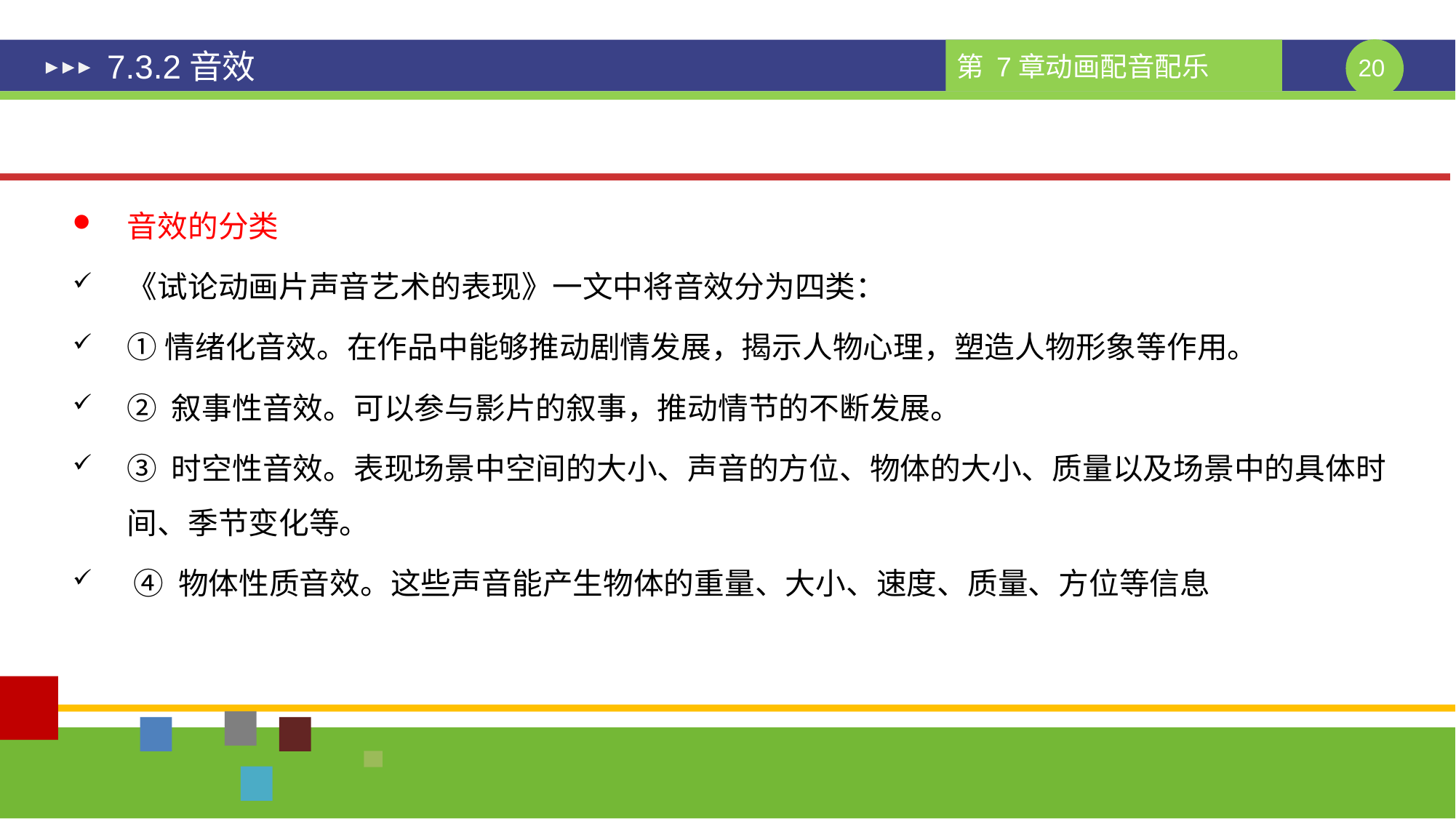

# 7.3.2音效

音效的分类
《试论动画片声音艺术的表现》一文中将音效分为四类：
①情绪化音效。在作品中能够推动剧情发展，揭示人物心理，塑造人物形象等作用。
② 叙事性音效。可以参与影片的叙事，推动情节的不断发展。
③ 时空性音效。表现场景中空间的大小、声音的方位、物体的大小、质量以及场景中的具体时间、季节变化等。
 ④ 物体性质音效。这些声音能产生物体的重量、大小、速度、质量、方位等信息